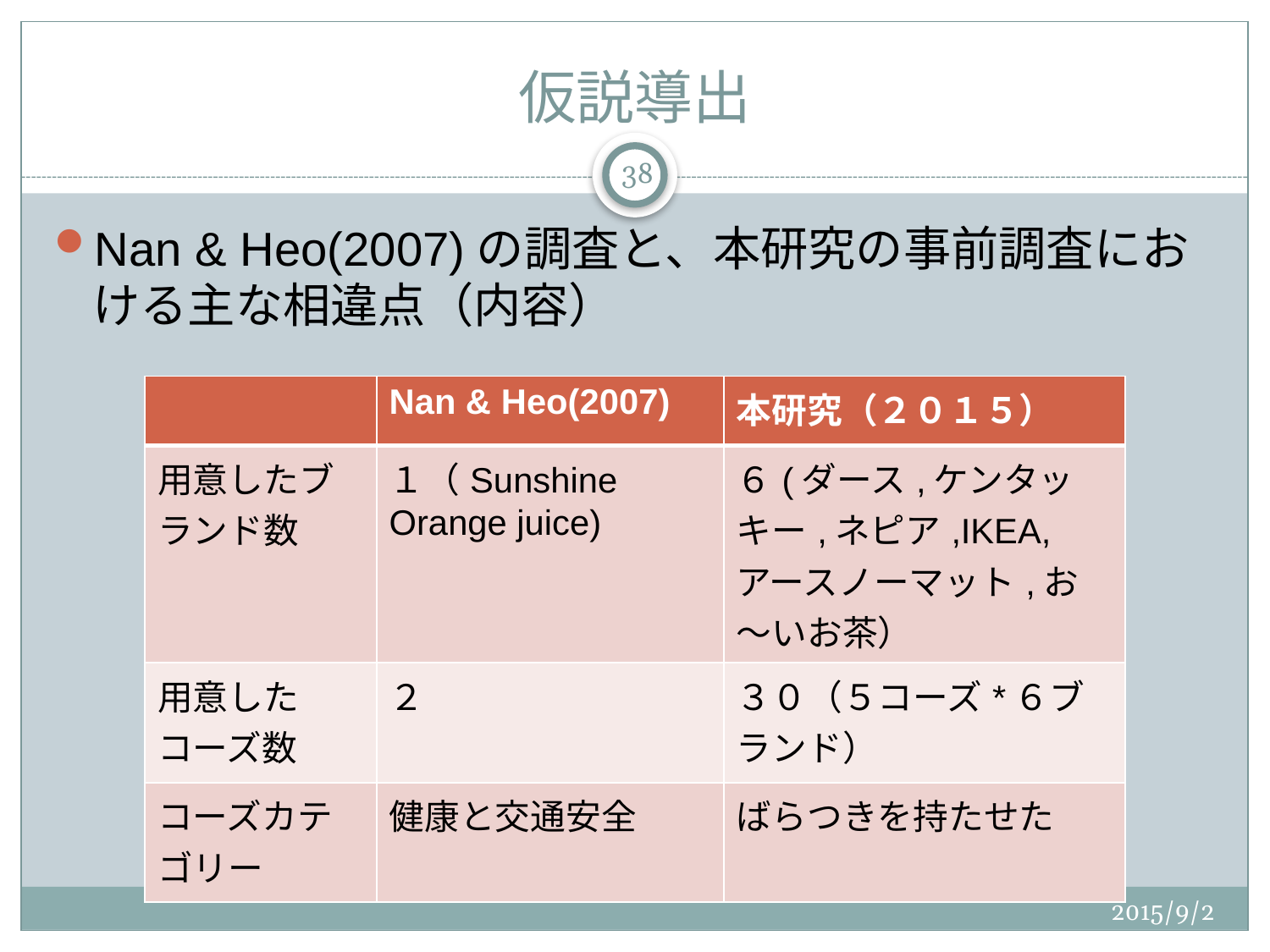

# 仮説導出
38
Nan & Heo(2007)の調査と、本研究の事前調査における主な相違点（内容）

|  | Nan & Heo(2007) | 本研究（２０１５） |
| --- | --- | --- |
| 用意したブランド数 | １（Sunshine Orange juice) | ６(ダース,ケンタッキー,ネピア,IKEA,アースノーマット,お～いお茶） |
| 用意したコーズ数 | ２ | ３０（５コーズ\*６ブランド） |
| コーズカテゴリー | 健康と交通安全 | ばらつきを持たせた |
2015/9/2